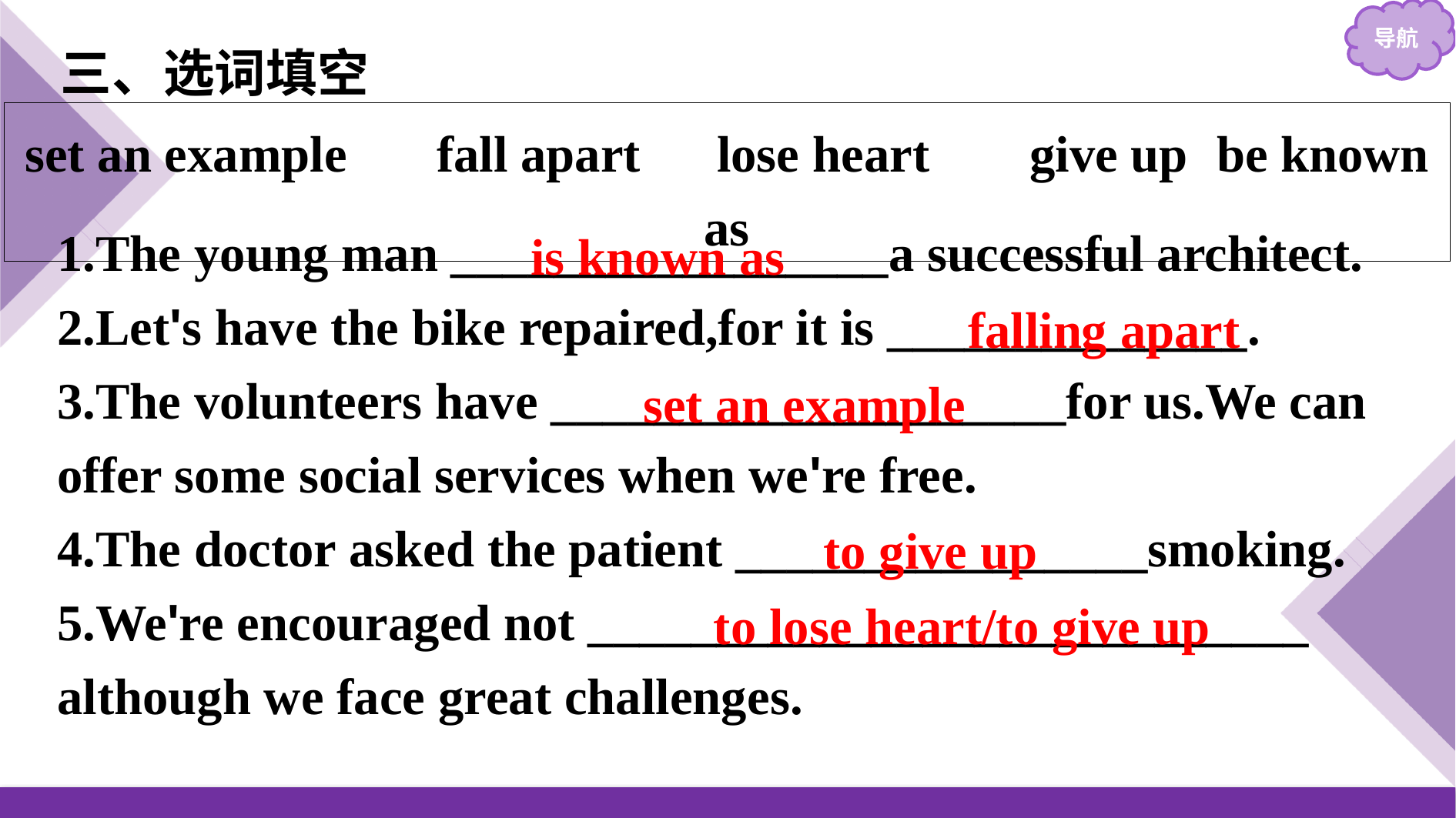

三、选词填空
set an example 　fall apart　lose heart　  give up  be known as
1.The young man _________________a successful architect.
2.Let's have the bike repaired,for it is ______________.
3.The volunteers have ____________________for us.We can offer some social services when we're free.
4.The doctor asked the patient ________________smoking.
5.We're encouraged not ____________________________ although we face great challenges.
is known as
falling apart
set an example
to give up
to lose heart/to give up